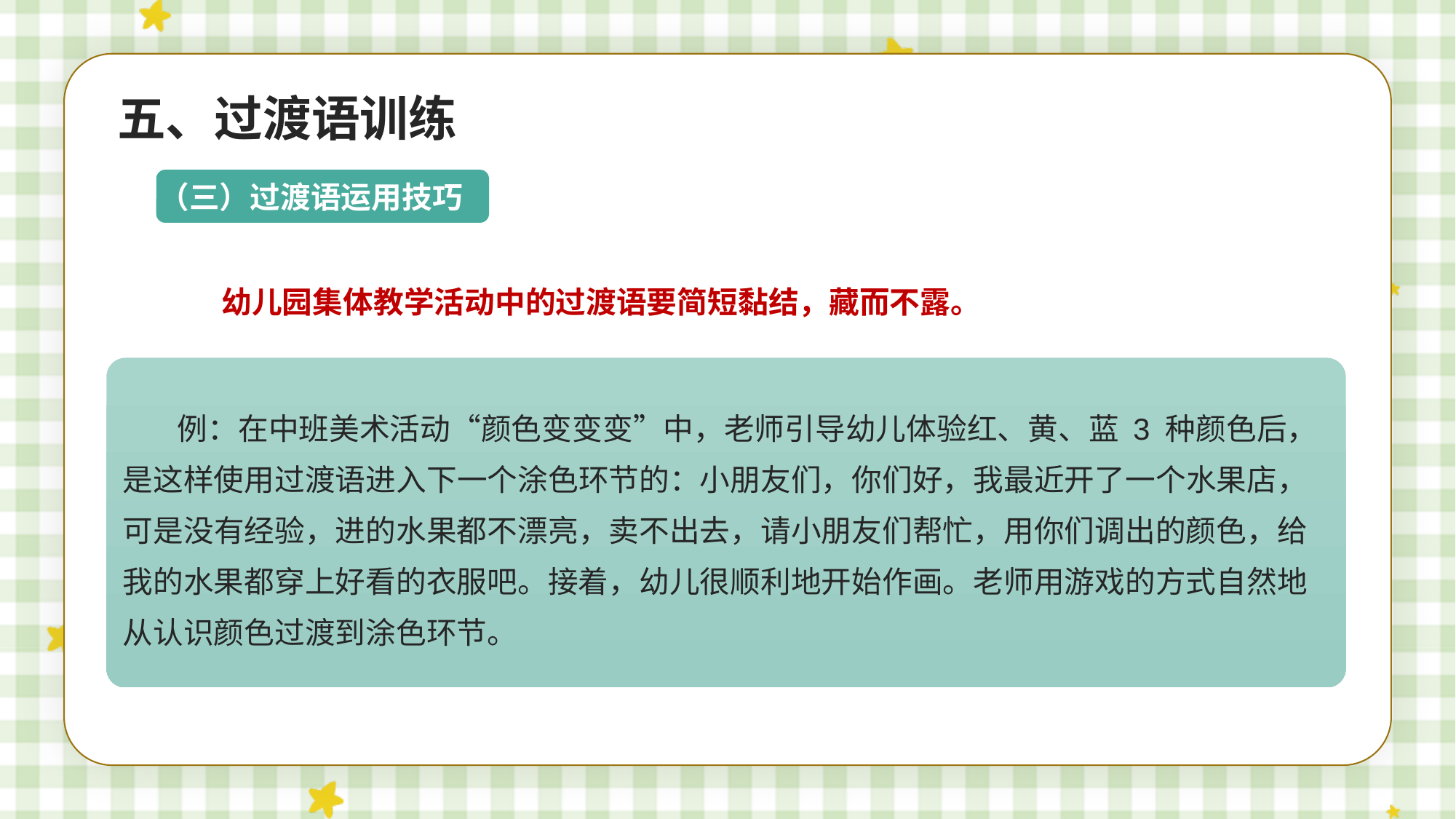

五、过渡语训练
（三）过渡语运用技巧
幼儿园集体教学活动中的过渡语要简短黏结，藏而不露。
例：在中班美术活动“颜色变变变”中，老师引导幼儿体验红、黄、蓝 3 种颜色后，是这样使用过渡语进入下一个涂色环节的：小朋友们，你们好，我最近开了一个水果店，可是没有经验，进的水果都不漂亮，卖不出去，请小朋友们帮忙，用你们调出的颜色，给我的水果都穿上好看的衣服吧。接着，幼儿很顺利地开始作画。老师用游戏的方式自然地从认识颜色过渡到涂色环节。